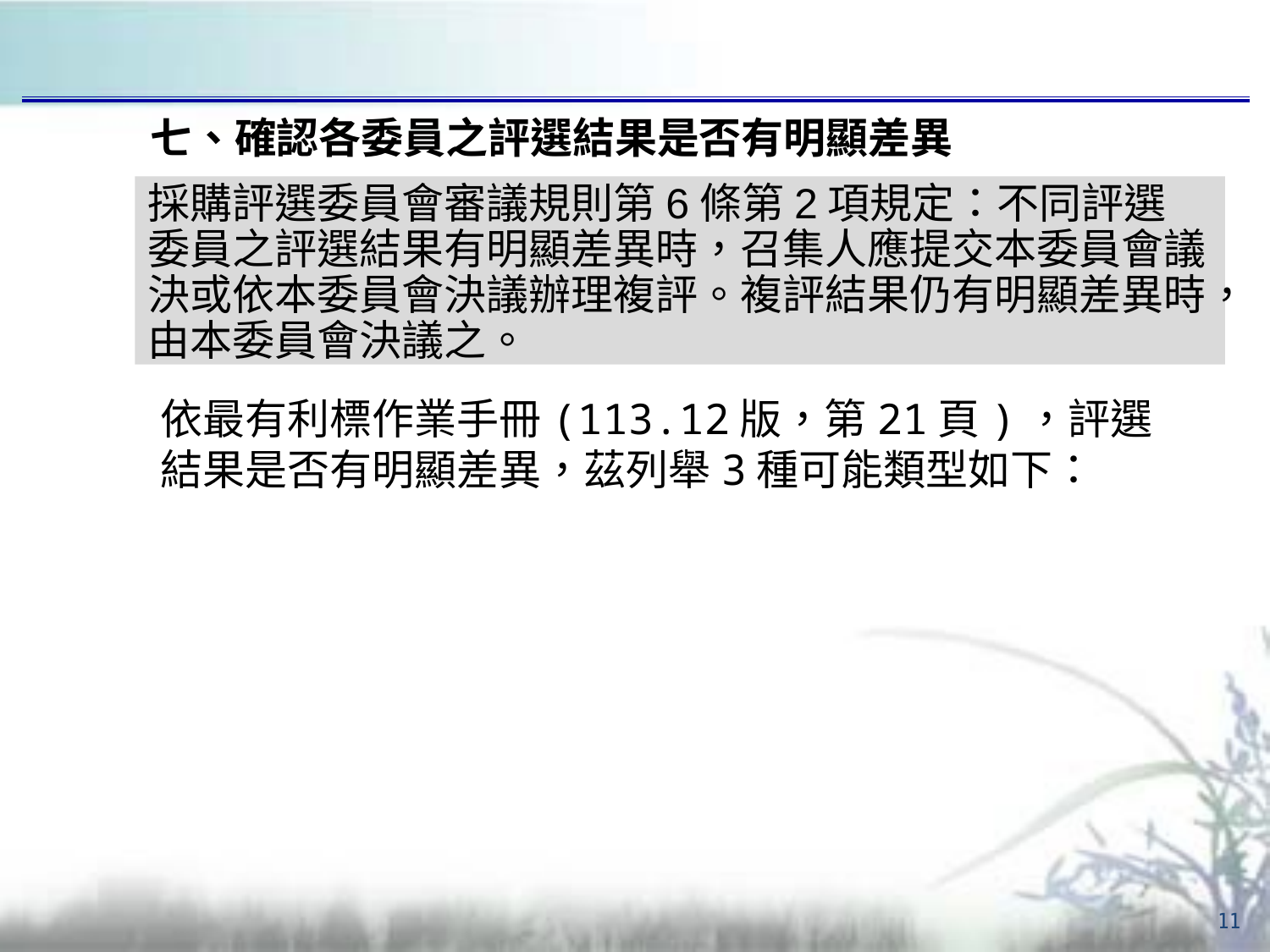

七、確認各委員之評選結果是否有明顯差異
採購評選委員會審議規則第6條第2項規定：不同評選委員之評選結果有明顯差異時，召集人應提交本委員會議決或依本委員會決議辦理複評。複評結果仍有明顯差異時，由本委員會決議之。
依最有利標作業手冊(113.12版，第21頁)，評選結果是否有明顯差異，茲列舉3種可能類型如下：
11